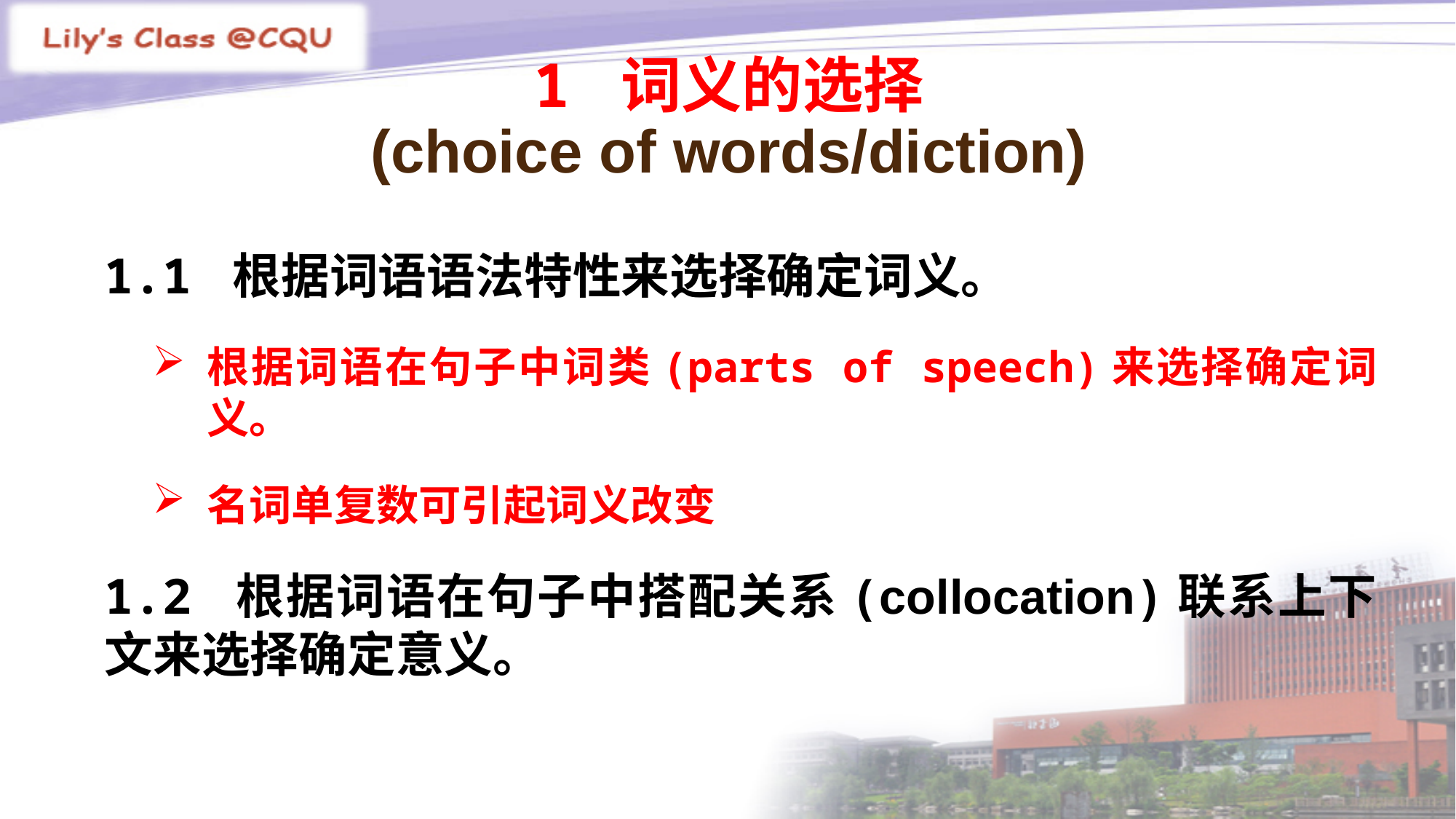

# 1 词义的选择 (choice of words/diction)
1.1 根据词语语法特性来选择确定词义。
根据词语在句子中词类(parts of speech)来选择确定词义。
名词单复数可引起词义改变
1.2 根据词语在句子中搭配关系(collocation)联系上下文来选择确定意义。